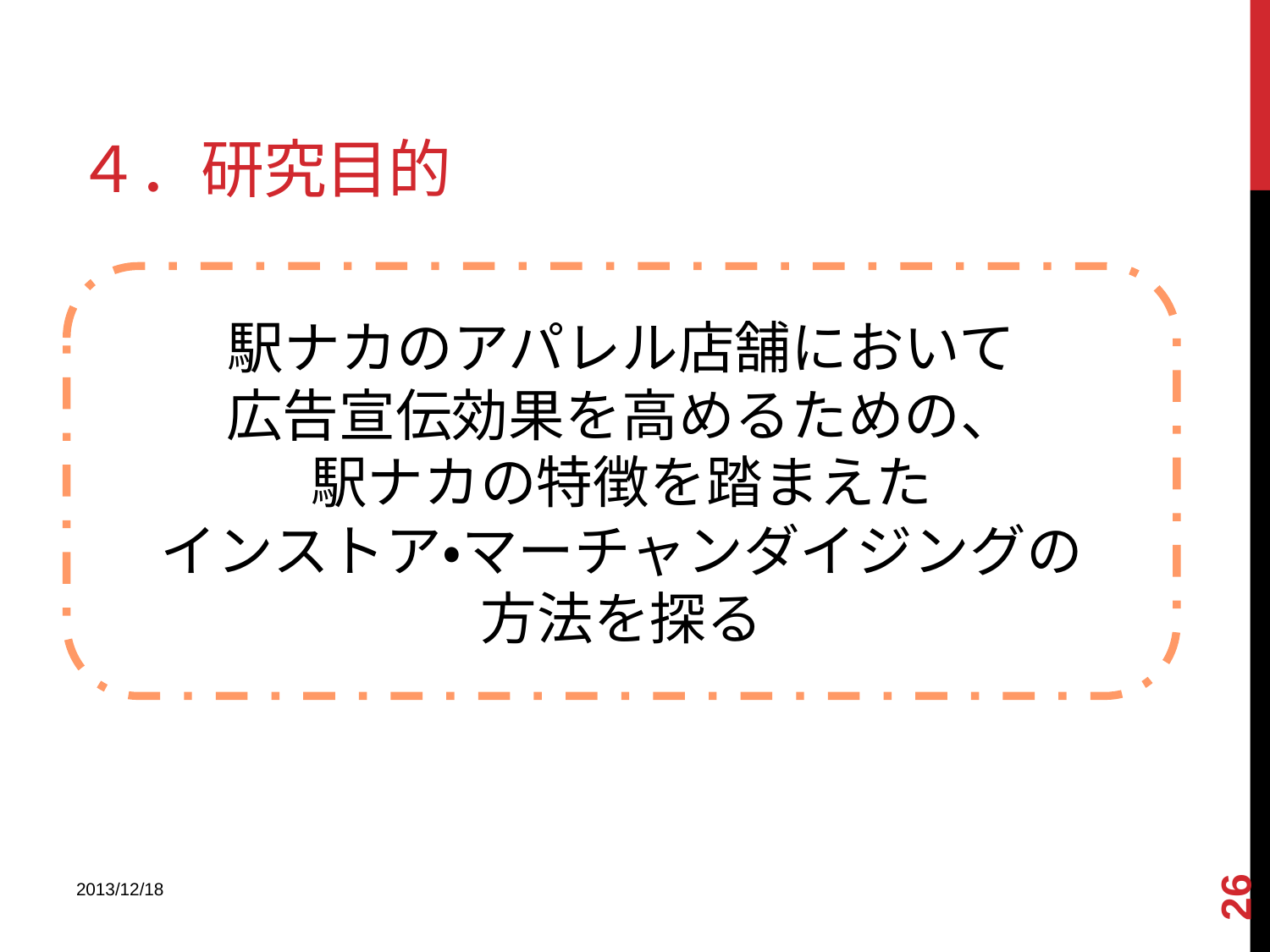

# ４．研究目的
駅ナカのアパレル店舗において
広告宣伝効果を高めるための、
駅ナカの特徴を踏まえた
インストア・マーチャンダイジングの
方法を探る
26
2013/12/18